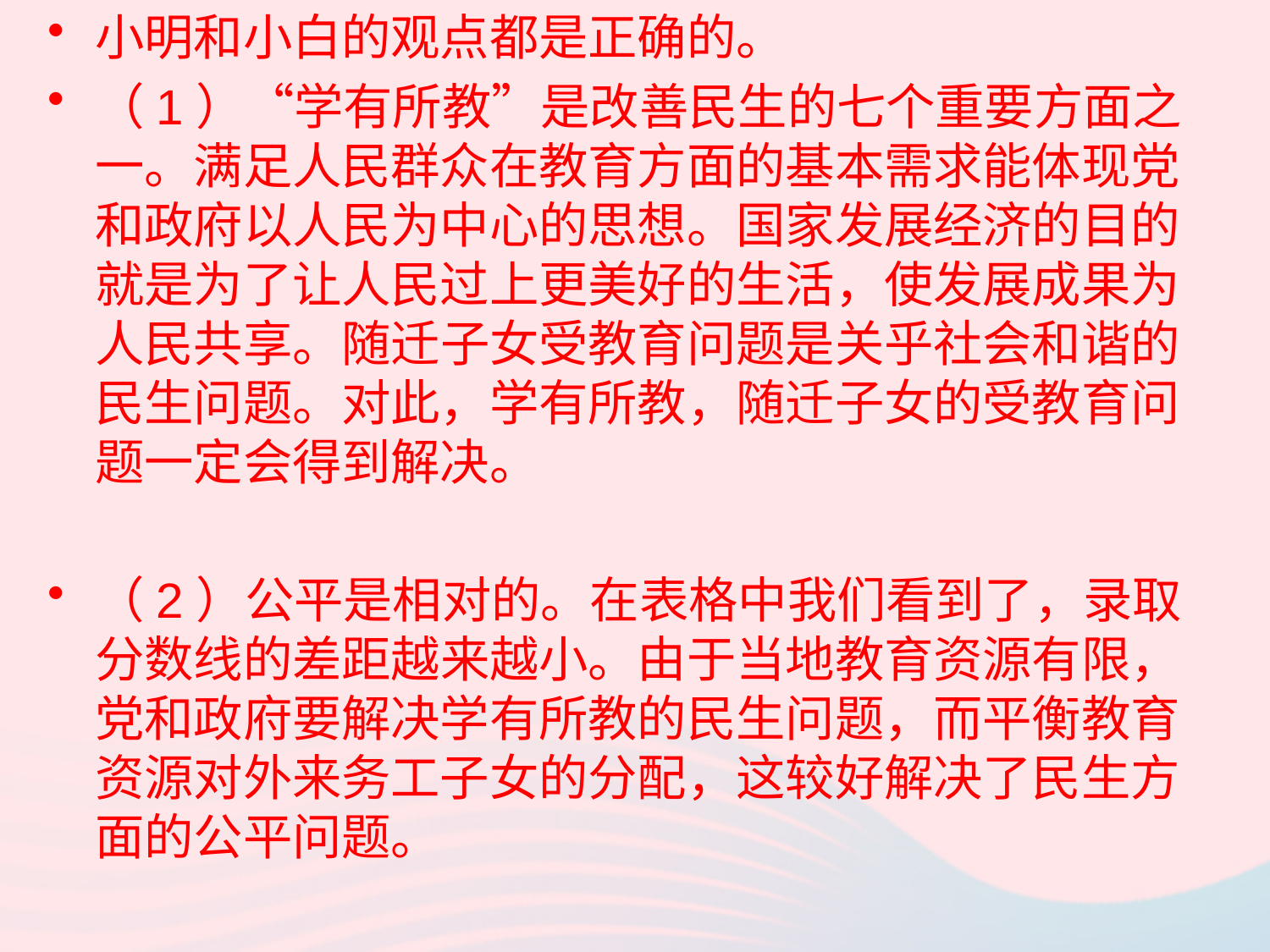

小明和小白的观点都是正确的。
（1）“学有所教”是改善民生的七个重要方面之一。满足人民群众在教育方面的基本需求能体现党和政府以人民为中心的思想。国家发展经济的目的就是为了让人民过上更美好的生活，使发展成果为人民共享。随迁子女受教育问题是关乎社会和谐的民生问题。对此，学有所教，随迁子女的受教育问题一定会得到解决。

（2）公平是相对的。在表格中我们看到了，录取分数线的差距越来越小。由于当地教育资源有限，党和政府要解决学有所教的民生问题，而平衡教育资源对外来务工子女的分配，这较好解决了民生方面的公平问题。